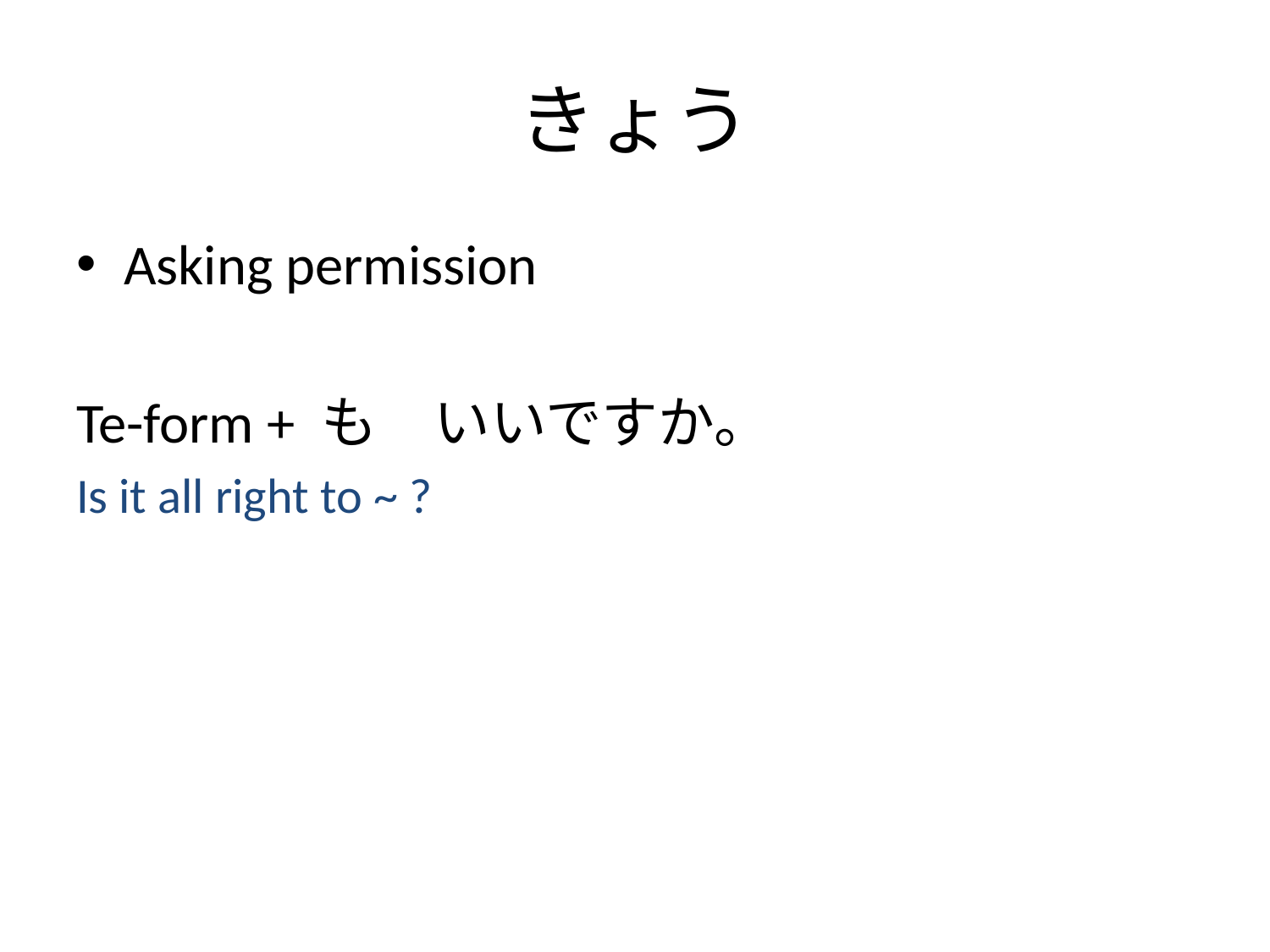

# きょう
Asking permission

Te-form + も　いいですか。
Is it all right to ~ ?